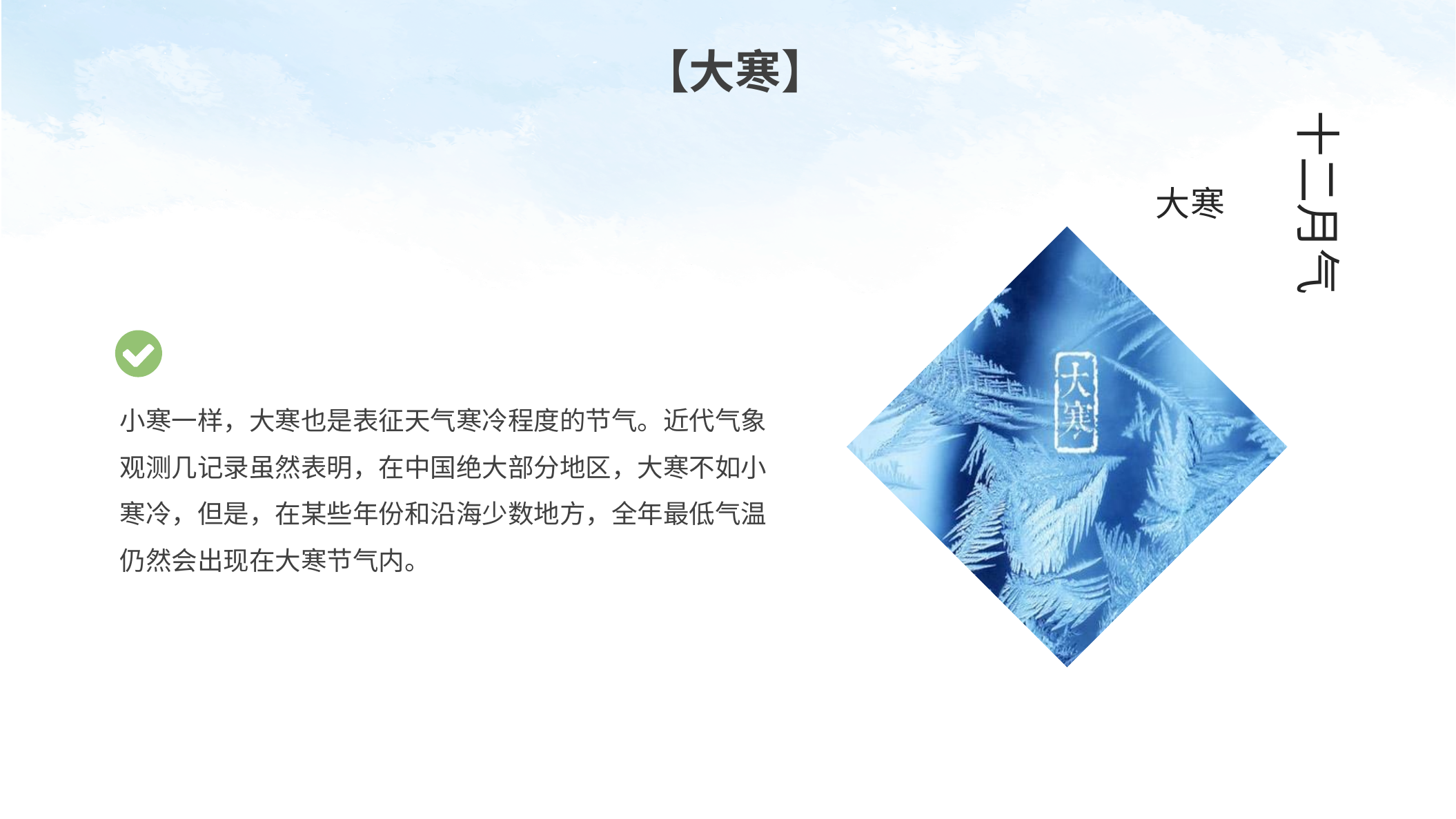

【大寒】

十二月气
大寒

小寒一样，大寒也是表征天气寒冷程度的节气。近代气象观测几记录虽然表明，在中国绝大部分地区，大寒不如小寒冷，但是，在某些年份和沿海少数地方，全年最低气温仍然会出现在大寒节气内。